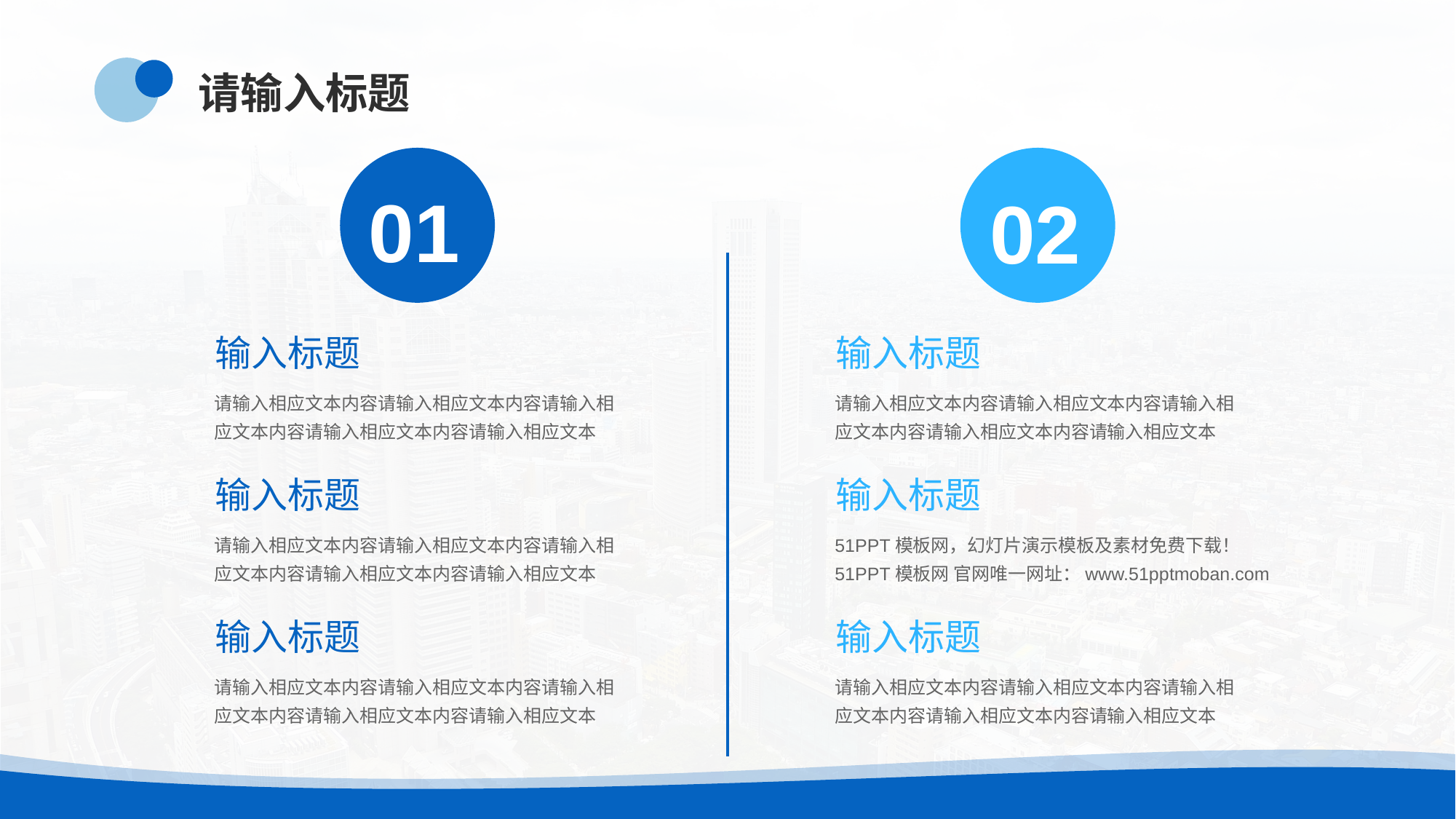

请输入标题

01
02
输入标题
输入标题
请输入相应文本内容请输入相应文本内容请输入相应文本内容请输入相应文本内容请输入相应文本
请输入相应文本内容请输入相应文本内容请输入相应文本内容请输入相应文本内容请输入相应文本
输入标题
输入标题
请输入相应文本内容请输入相应文本内容请输入相应文本内容请输入相应文本内容请输入相应文本
51PPT模板网，幻灯片演示模板及素材免费下载！
51PPT模板网 官网唯一网址：www.51pptmoban.com
输入标题
输入标题
请输入相应文本内容请输入相应文本内容请输入相应文本内容请输入相应文本内容请输入相应文本
请输入相应文本内容请输入相应文本内容请输入相应文本内容请输入相应文本内容请输入相应文本